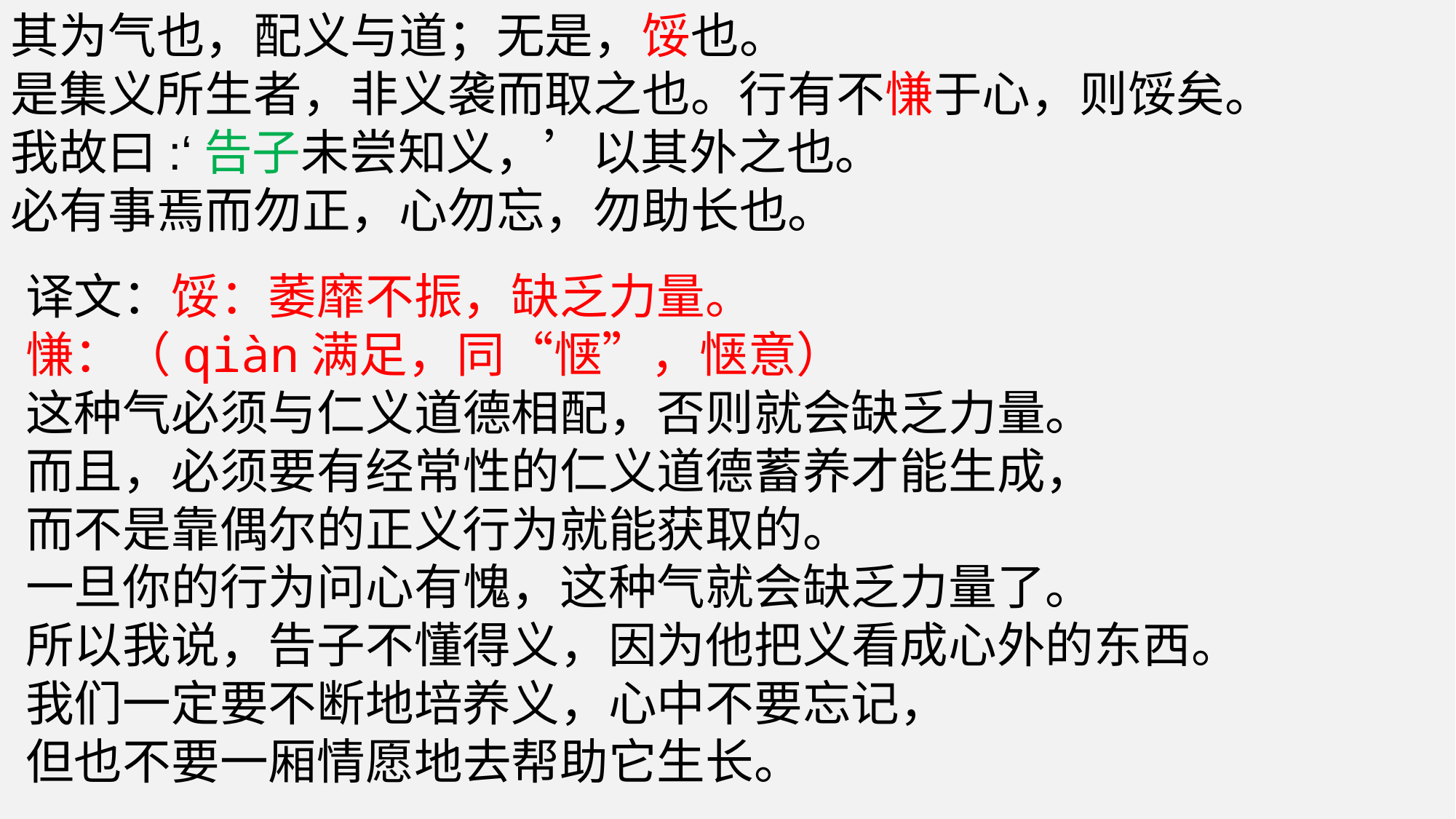

其为气也，配义与道；无是，馁也。
是集义所生者，非义袭而取之也。行有不慊于心，则馁矣。
我故曰:‘告子未尝知义，’以其外之也。
必有事焉而勿正，心勿忘，勿助长也。
译文：馁：萎靡不振，缺乏力量。
慊：（qiàn满足，同“惬”，惬意）
这种气必须与仁义道德相配，否则就会缺乏力量。
而且，必须要有经常性的仁义道德蓄养才能生成，
而不是靠偶尔的正义行为就能获取的。
一旦你的行为问心有愧，这种气就会缺乏力量了。
所以我说，告子不懂得义，因为他把义看成心外的东西。
我们一定要不断地培养义，心中不要忘记，
但也不要一厢情愿地去帮助它生长。